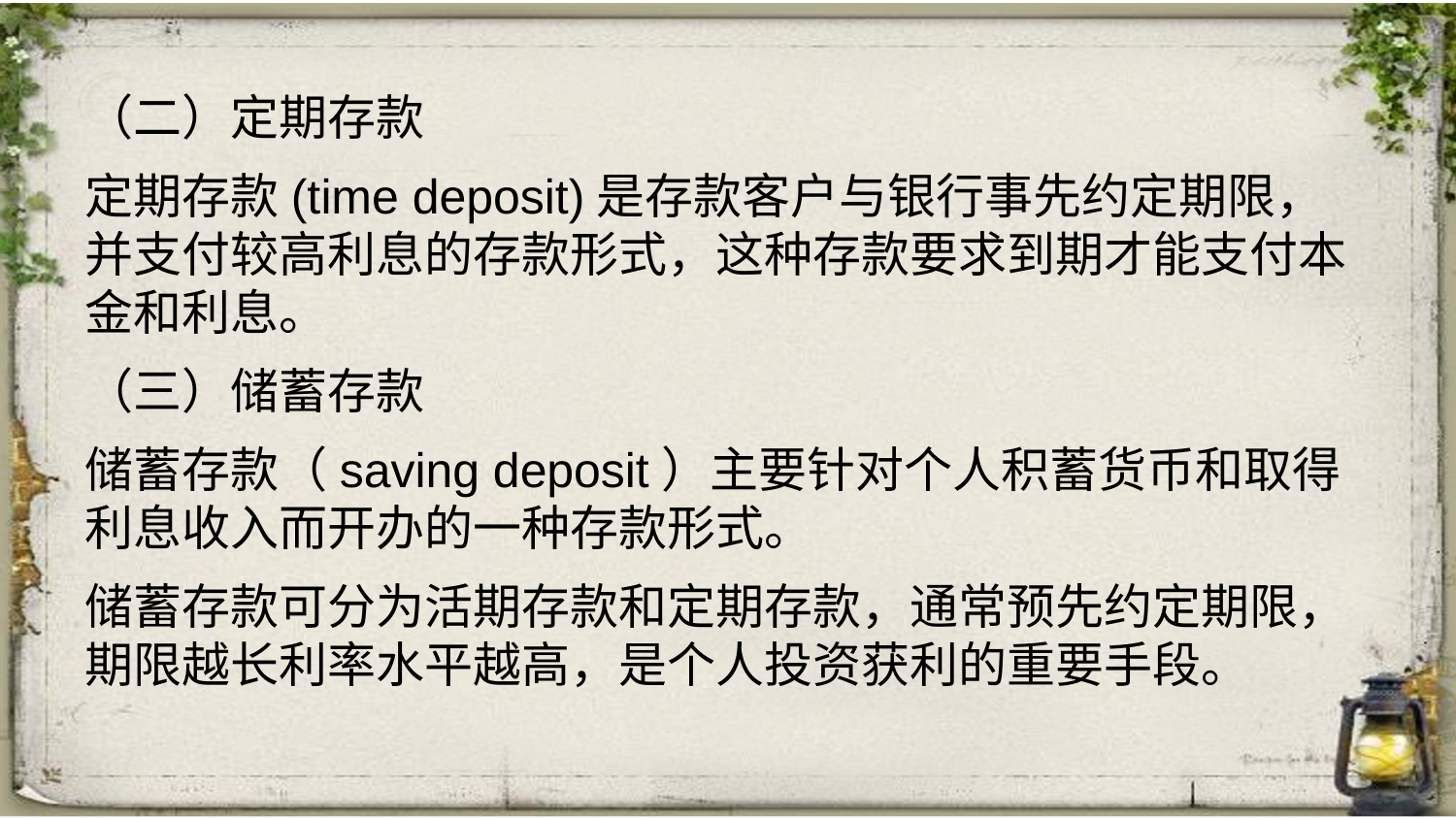

（二）定期存款
定期存款(time deposit)是存款客户与银行事先约定期限，并支付较高利息的存款形式，这种存款要求到期才能支付本金和利息。
（三）储蓄存款
储蓄存款（saving deposit）主要针对个人积蓄货币和取得利息收入而开办的一种存款形式。
储蓄存款可分为活期存款和定期存款，通常预先约定期限，期限越长利率水平越高，是个人投资获利的重要手段。